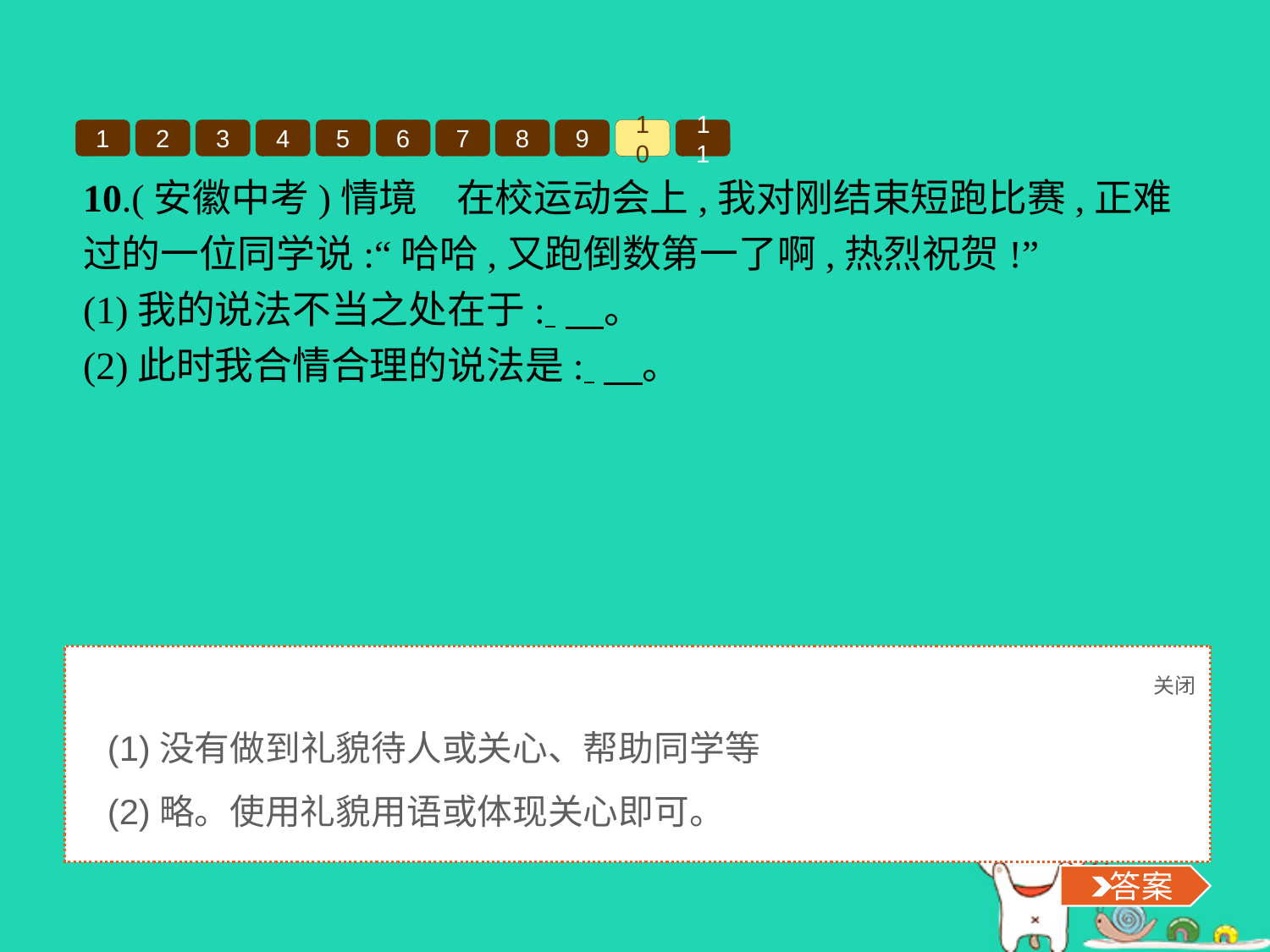

1
2
3
4
5
6
7
8
9
10
11
10.(安徽中考)情境　在校运动会上,我对刚结束短跑比赛,正难过的一位同学说:“哈哈,又跑倒数第一了啊,热烈祝贺!”
(1)我的说法不当之处在于: 　。
(2)此时我合情合理的说法是: 　。

关闭
  答案

(1)没有做到礼貌待人或关心、帮助同学等
(2)略。使用礼貌用语或体现关心即可。
  答案